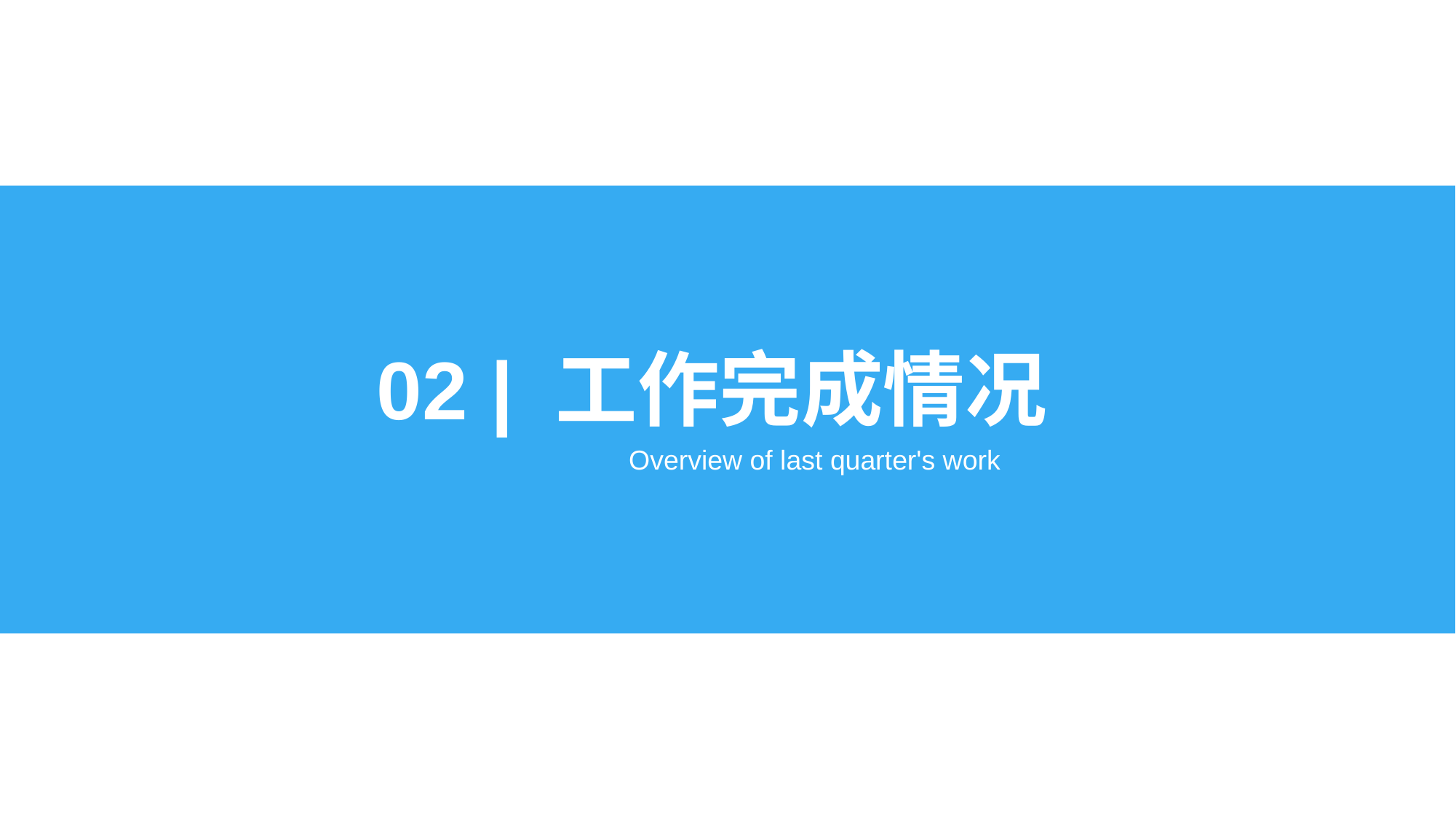

02 | 工作完成情况
Overview of last quarter's work